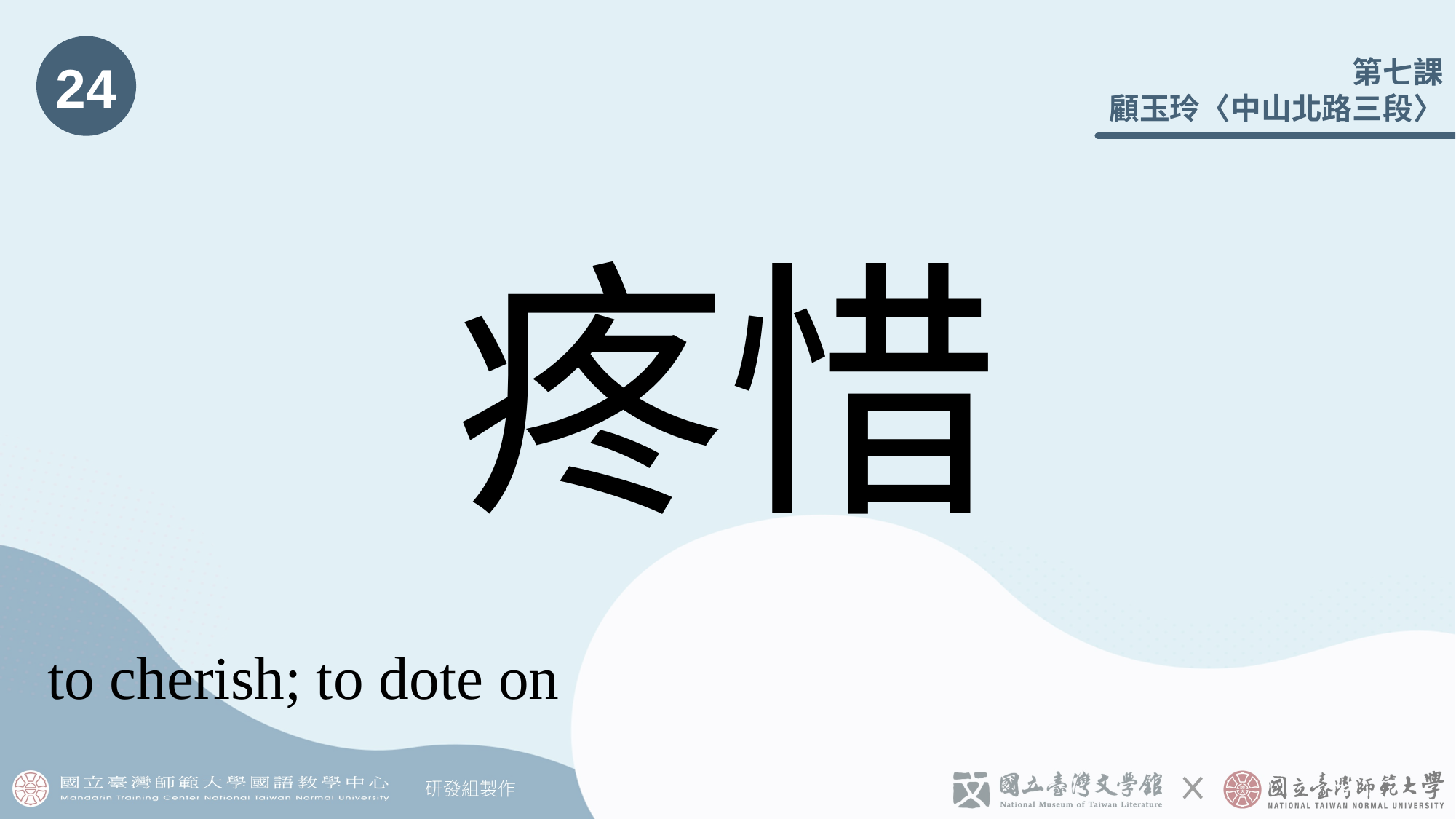

24
# 疼惜
to cherish; to dote on